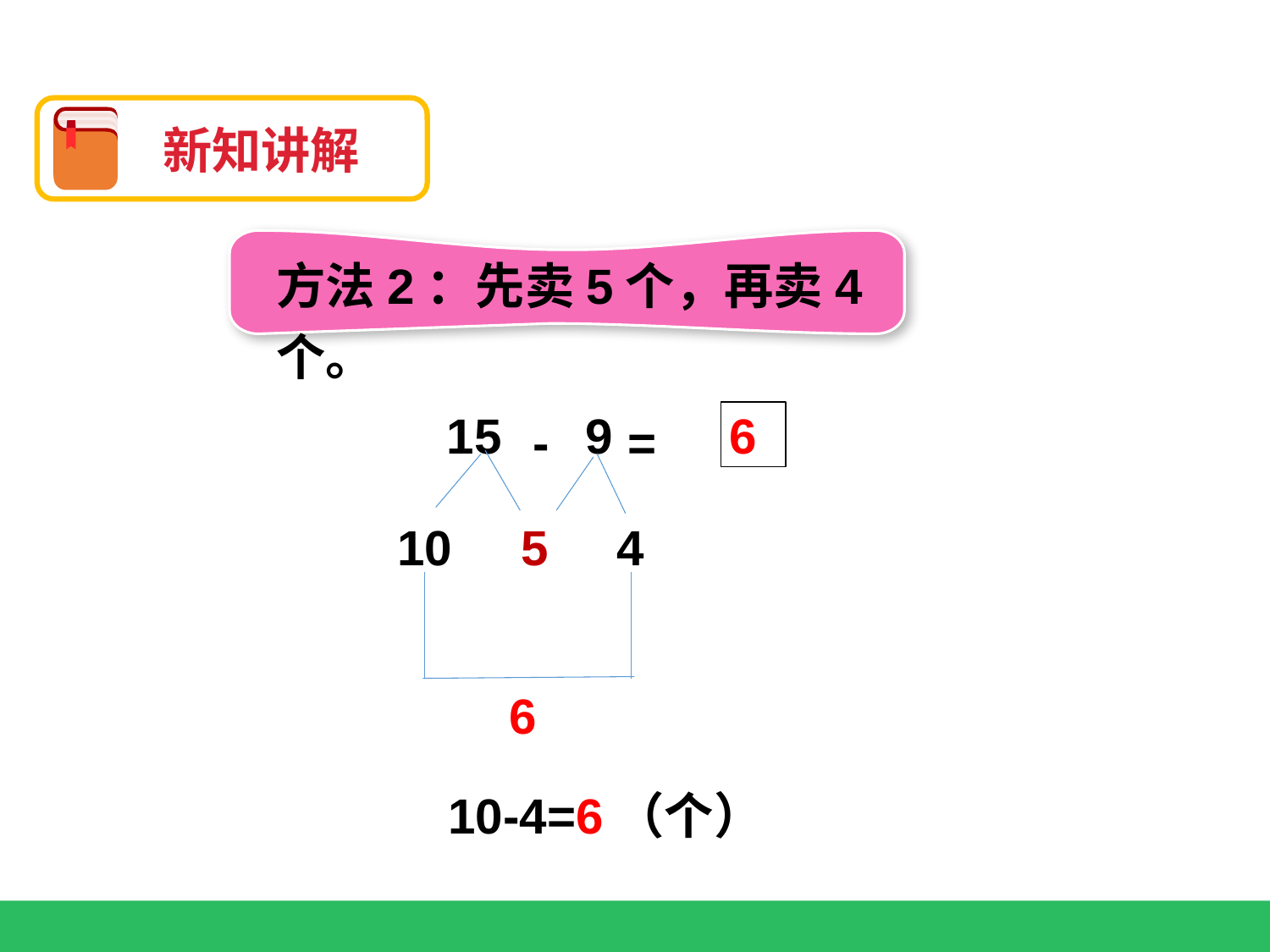

新知讲解

方法2：先卖5个，再卖4个。
 6
15
-     =
9

 5
 4
10
6
10-4=6（个）